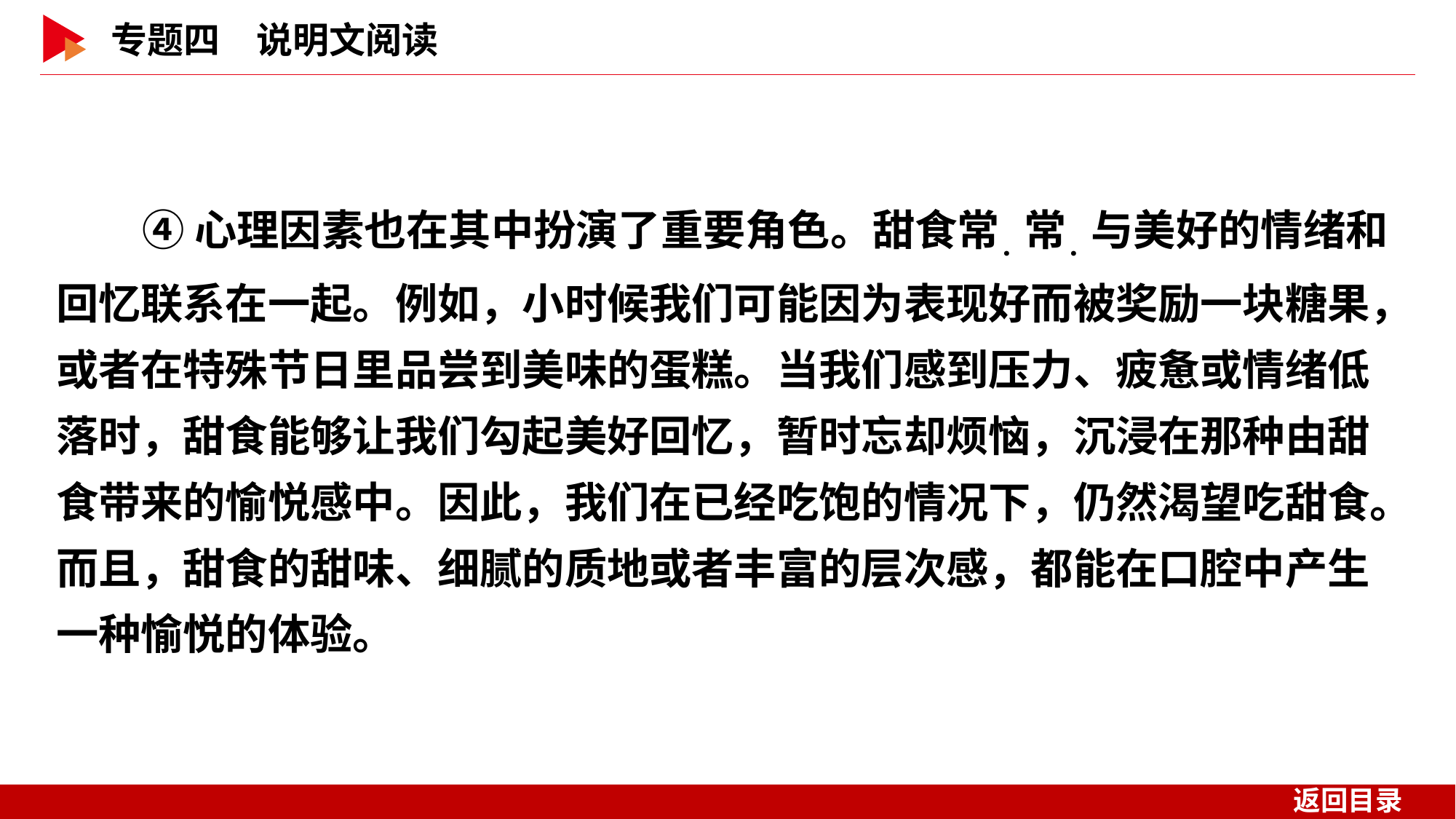

④心理因素也在其中扮演了重要角色。甜食常．常．与美好的情绪和回忆联系在一起。例如，小时候我们可能因为表现好而被奖励一块糖果，或者在特殊节日里品尝到美味的蛋糕。当我们感到压力、疲惫或情绪低落时，甜食能够让我们勾起美好回忆，暂时忘却烦恼，沉浸在那种由甜食带来的愉悦感中。因此，我们在已经吃饱的情况下，仍然渴望吃甜食。而且，甜食的甜味、细腻的质地或者丰富的层次感，都能在口腔中产生一种愉悦的体验。